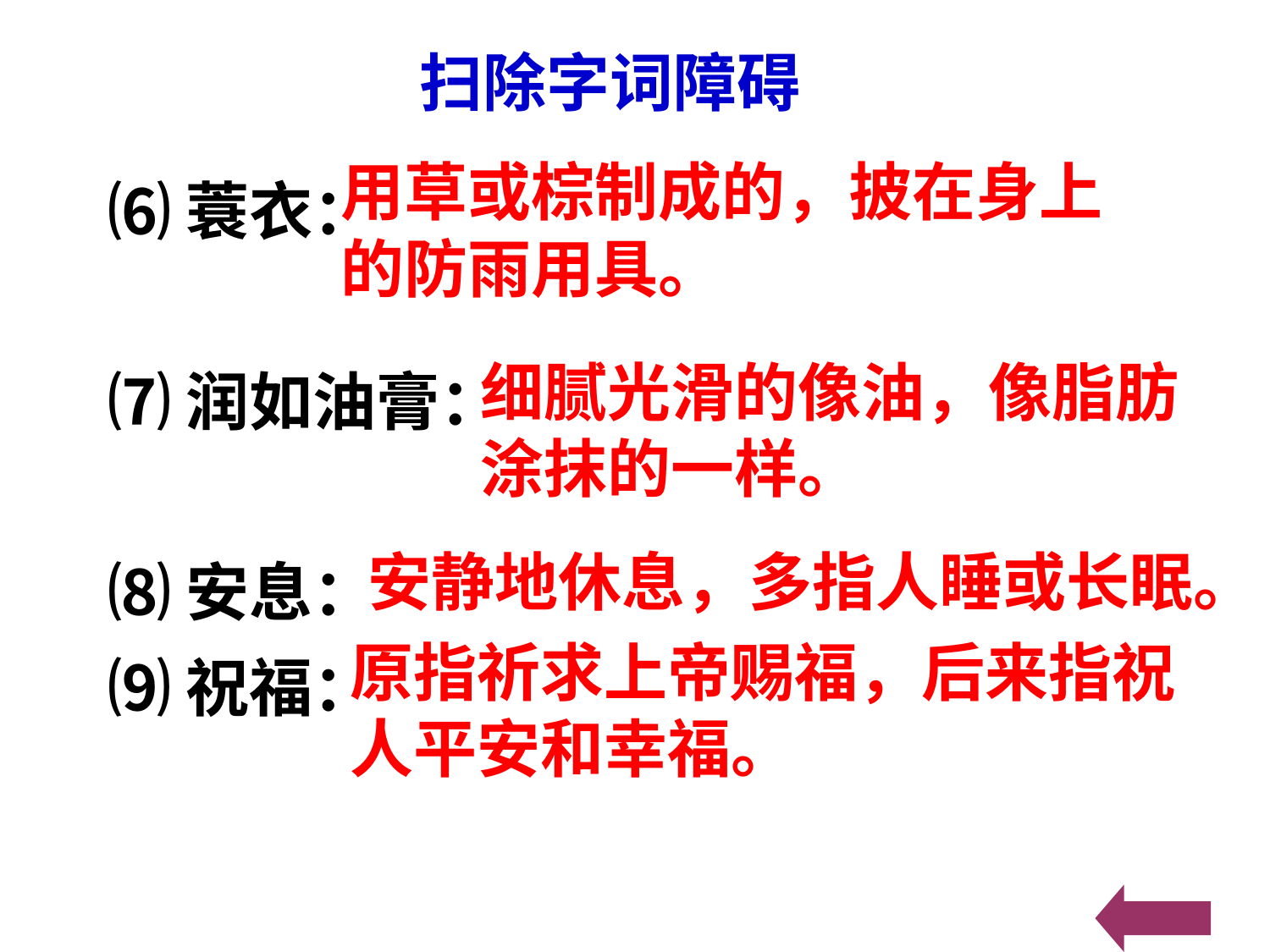

扫除字词障碍
⑹蓑衣：

⑺润如油膏：

⑻安息：
⑼祝福：
用草或棕制成的，披在身上的防雨用具。
细腻光滑的像油，像脂肪涂抹的一样。
安静地休息，多指人睡或长眠。
原指祈求上帝赐福，后来指祝人平安和幸福。